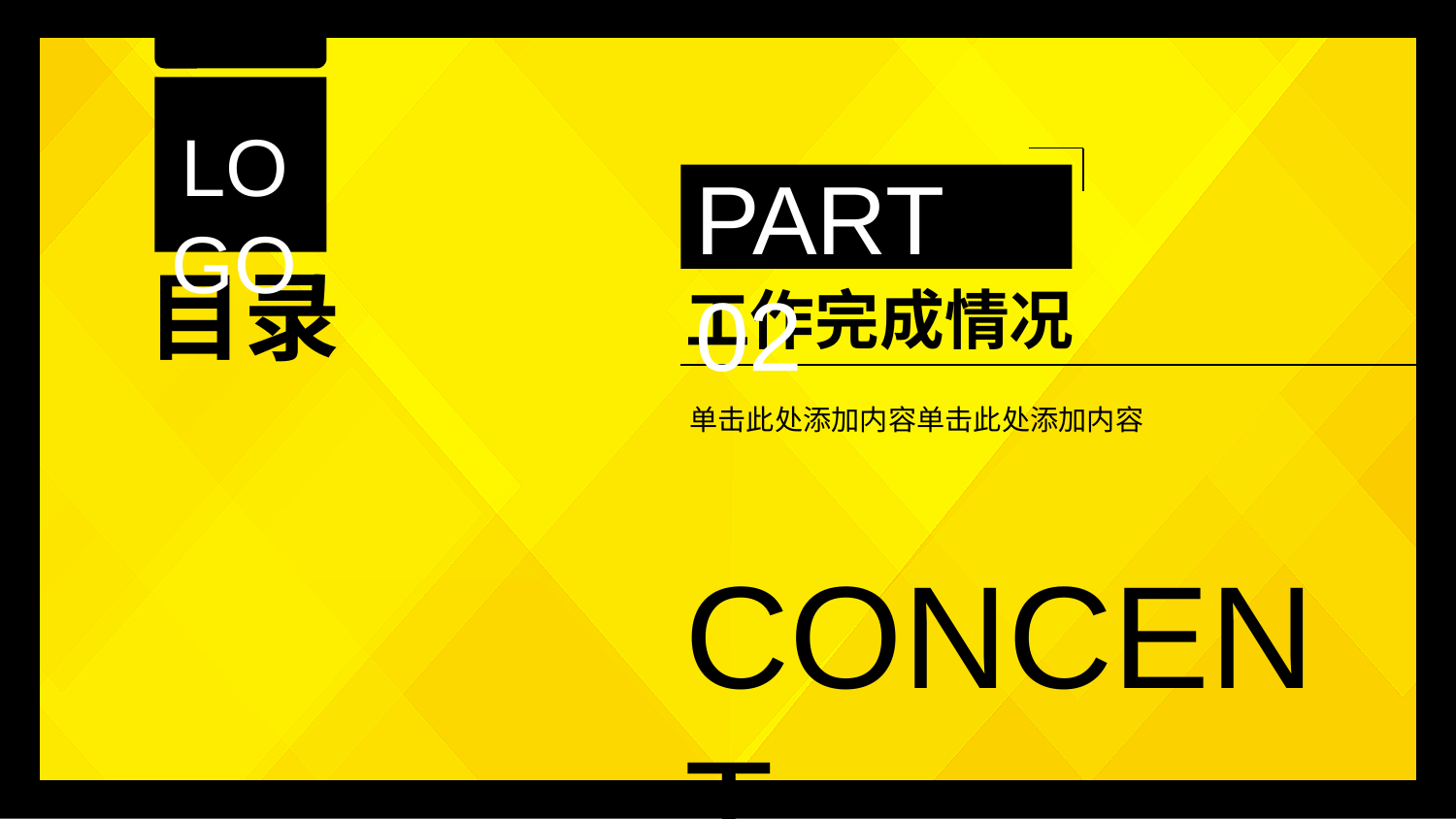

LOGO
PART 02

目录
工作完成情况
单击此处添加内容单击此处添加内容
CONCENT